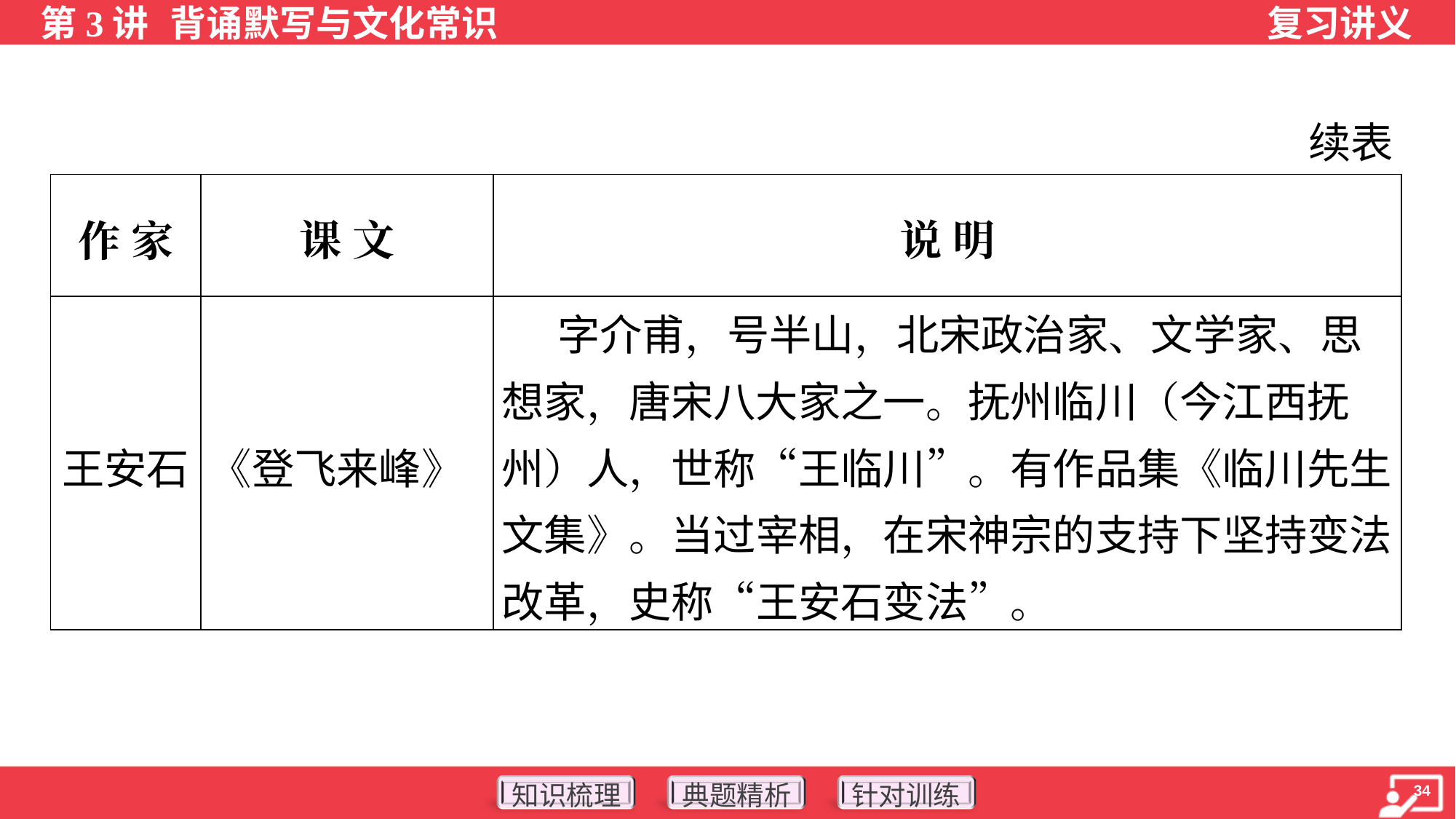

续表
| 作 家 | 课 文 | 说 明 |
| --- | --- | --- |
| 王安石 | 《登飞来峰》 | 字介甫，号半山，北宋政治家、文学家、思想家，唐宋八大家之一。抚州临川（今江西抚州）人，世称“王临川”。有作品集《临川先生文集》。当过宰相，在宋神宗的支持下坚持变法改革，史称“王安石变法”。 |